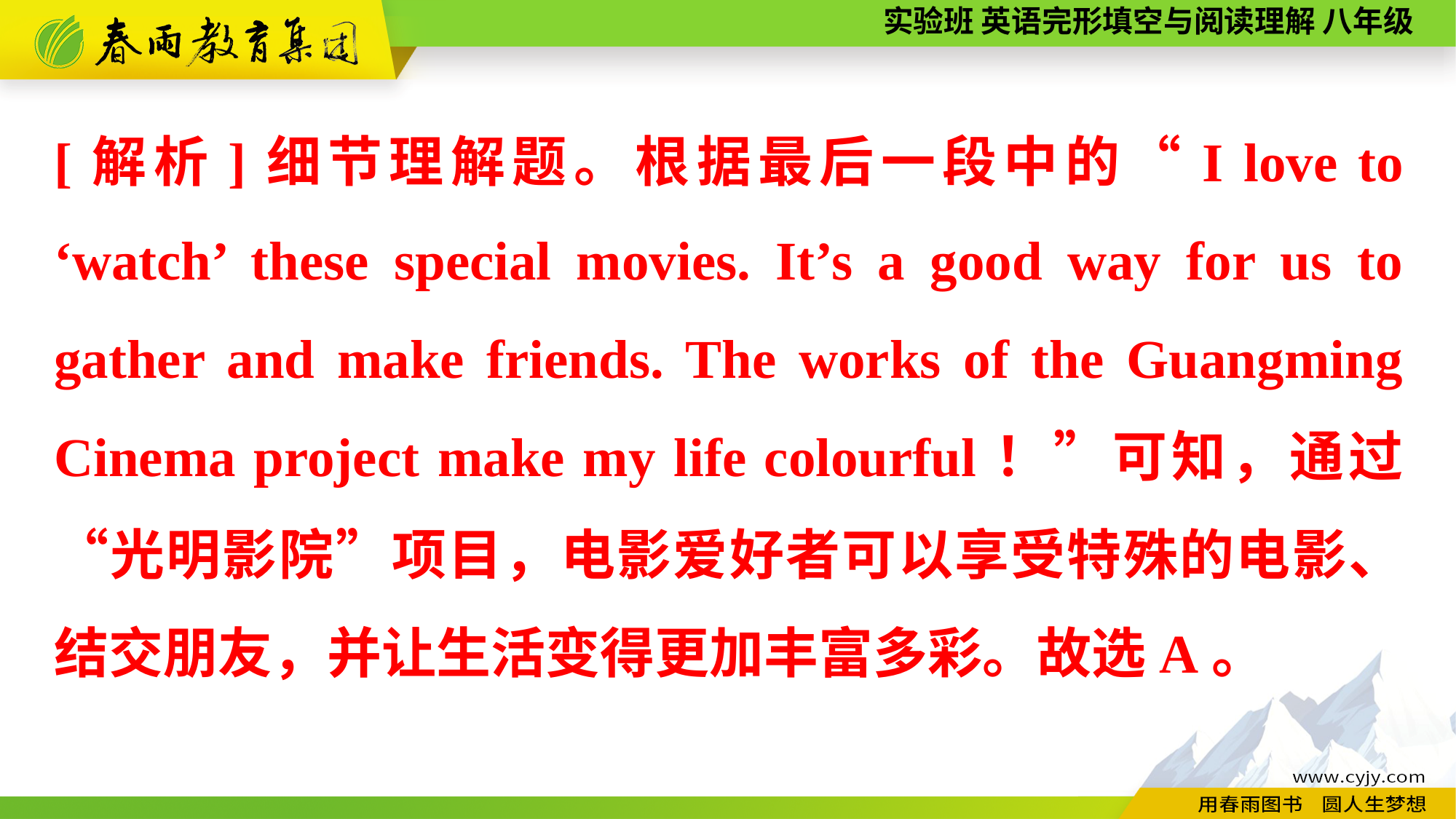

[解析]细节理解题。根据最后一段中的“I love to ‘watch’ these special movies. It’s a good way for us to gather and make friends. The works of the Guangming Cinema project make my life colourful！”可知，通过“光明影院”项目，电影爱好者可以享受特殊的电影、结交朋友，并让生活变得更加丰富多彩。故选A。